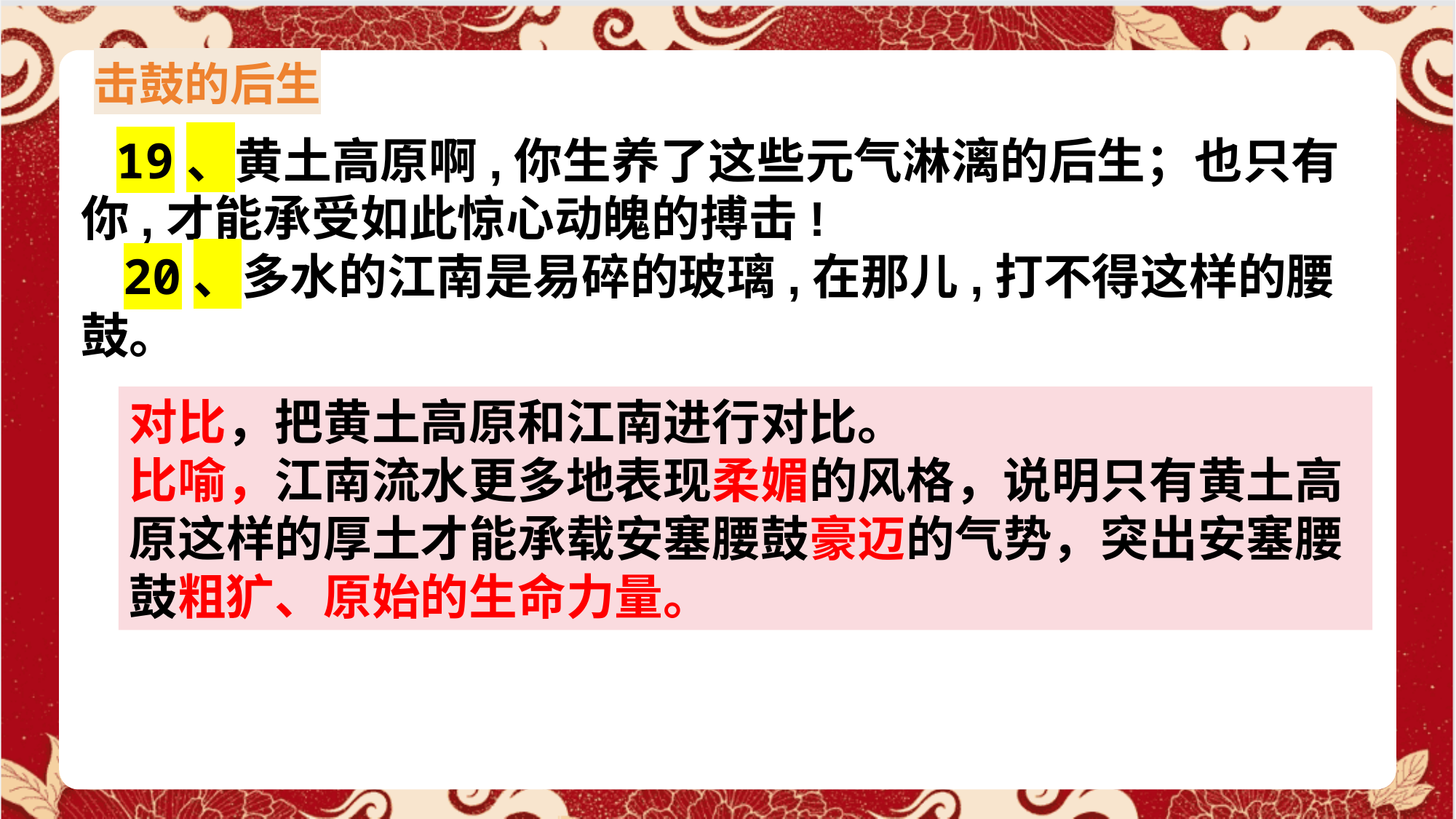

击鼓的后生

   19、黄土高原啊,你生养了这些元气淋漓的后生；也只有你,才能承受如此惊心动魄的搏击!
  20、多水的江南是易碎的玻璃,在那儿,打不得这样的腰鼓。
对比，把黄土高原和江南进行对比。
比喻，江南流水更多地表现柔媚的风格，说明只有黄土高原这样的厚土才能承载安塞腰鼓豪迈的气势，突出安塞腰鼓粗犷、原始的生命力量。